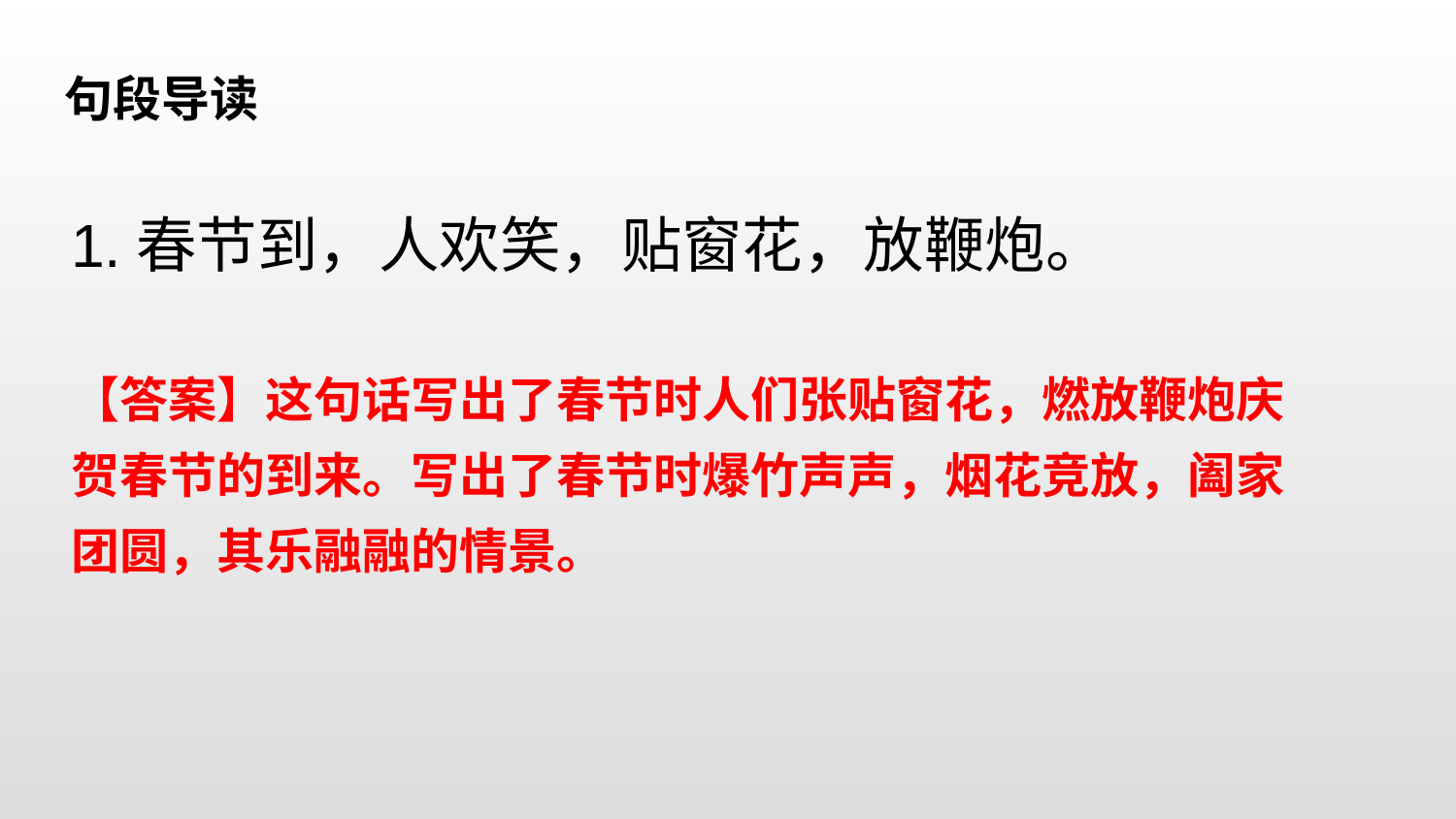

句段导读
1.春节到，人欢笑，贴窗花，放鞭炮。
【答案】这句话写出了春节时人们张贴窗花，燃放鞭炮庆贺春节的到来。写出了春节时爆竹声声，烟花竞放，阖家团圆，其乐融融的情景。